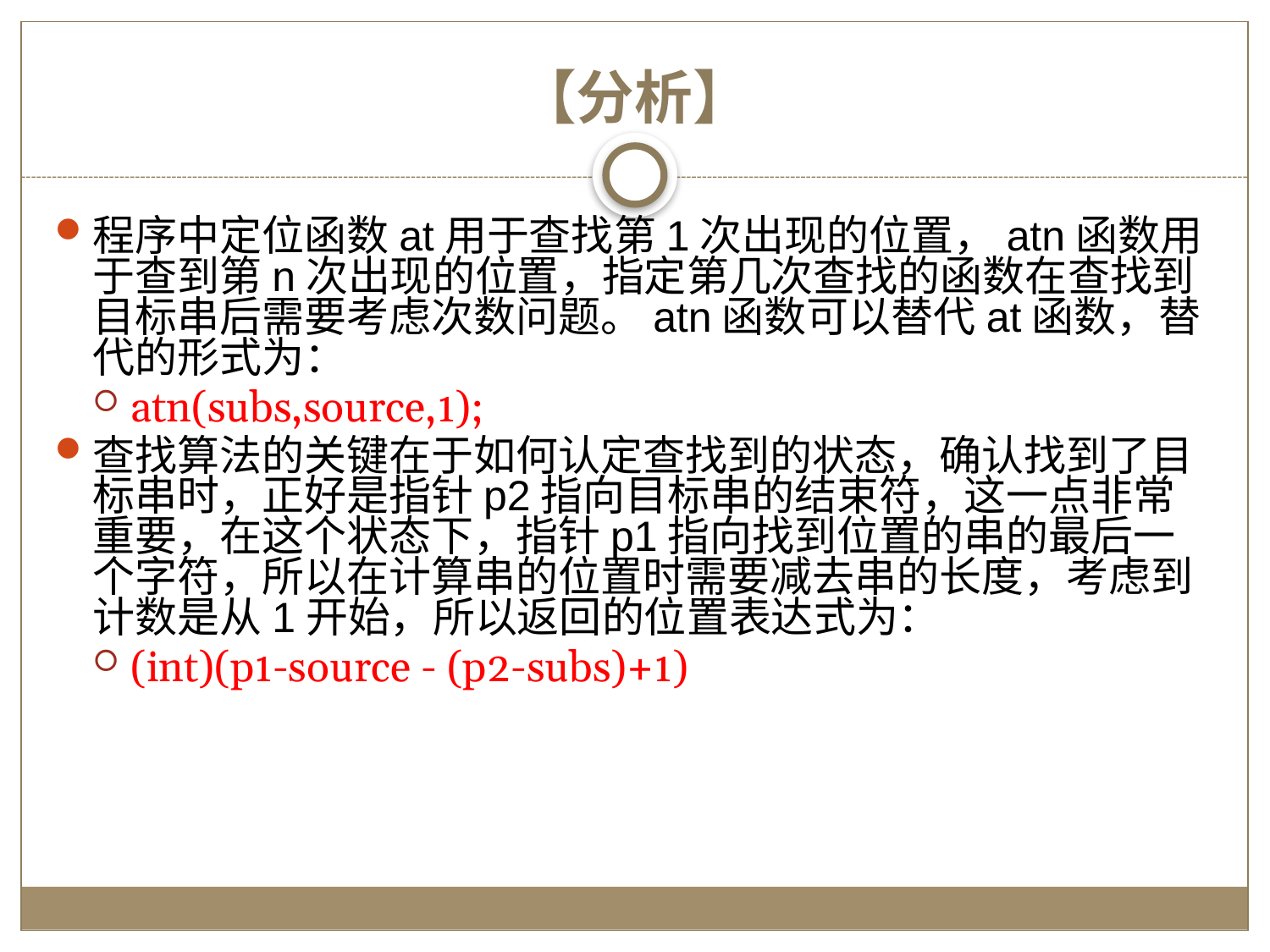

# 【分析】
程序中定位函数at用于查找第1次出现的位置，atn函数用于查到第n次出现的位置，指定第几次查找的函数在查找到目标串后需要考虑次数问题。atn函数可以替代at函数，替代的形式为：
atn(subs,source,1);
查找算法的关键在于如何认定查找到的状态，确认找到了目标串时，正好是指针p2指向目标串的结束符，这一点非常重要，在这个状态下，指针p1指向找到位置的串的最后一个字符，所以在计算串的位置时需要减去串的长度，考虑到计数是从1开始，所以返回的位置表达式为：
(int)(p1-source - (p2-subs)+1)